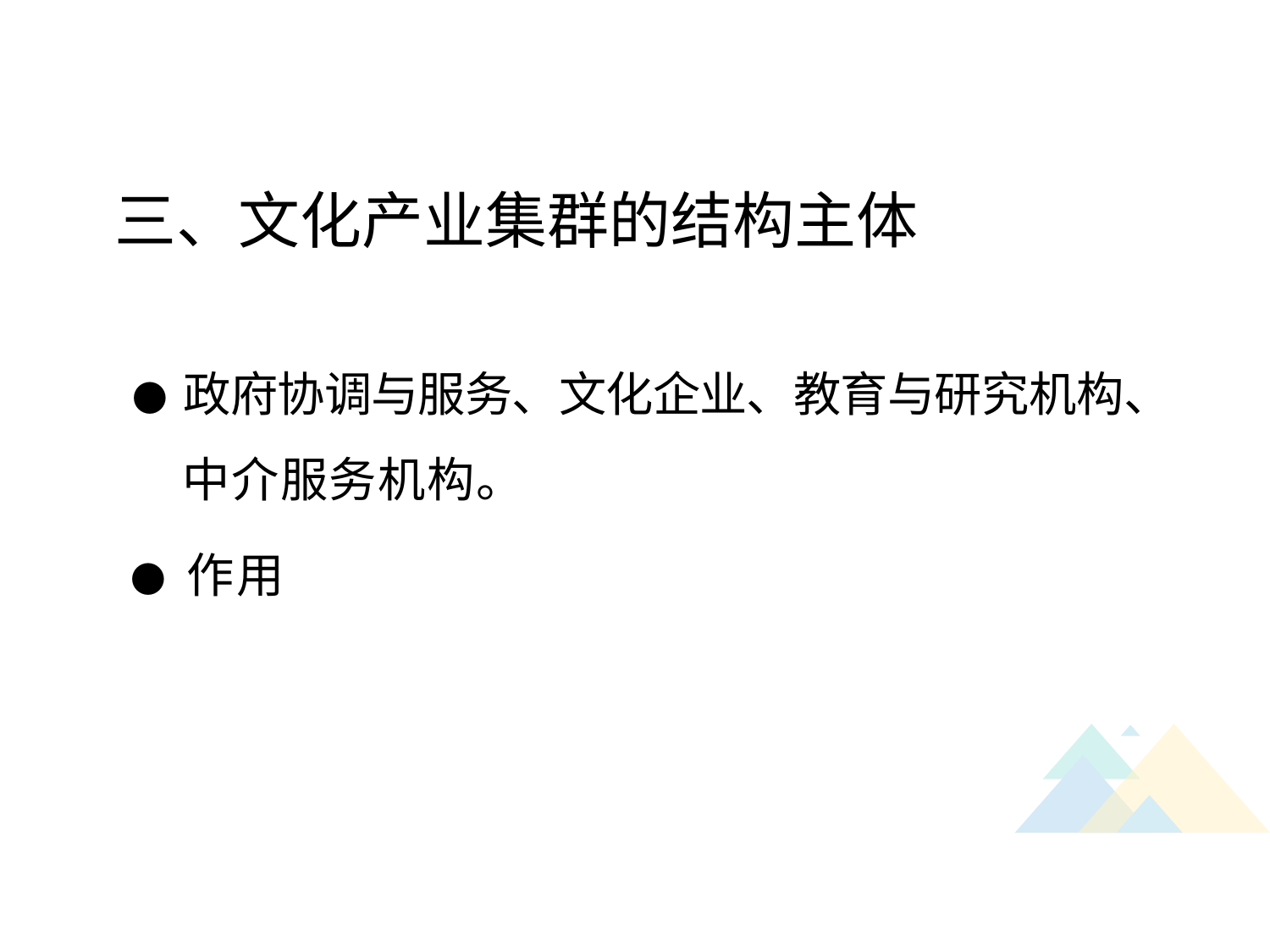

三、文化产业集群的结构主体

● 政府协调与服务、文化企业、教育与研究机构、 中介服务机构。
● 作用